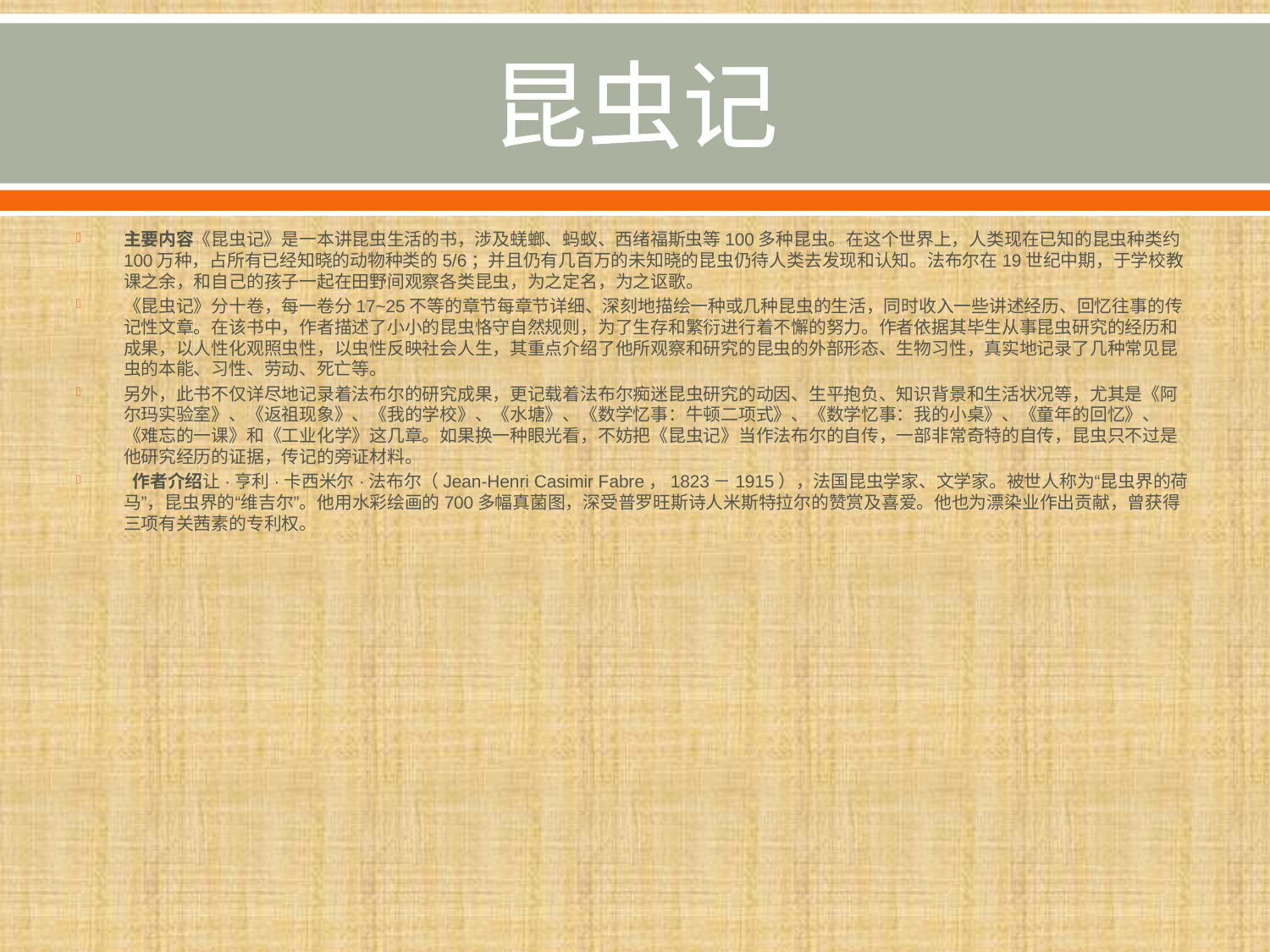

# 昆虫记
主要内容《昆虫记》是一本讲昆虫生活的书，涉及蜣螂、蚂蚁、西绪福斯虫等100多种昆虫。在这个世界上，人类现在已知的昆虫种类约100万种，占所有已经知晓的动物种类的5/6；并且仍有几百万的未知晓的昆虫仍待人类去发现和认知。法布尔在19世纪中期，于学校教课之余，和自己的孩子一起在田野间观察各类昆虫，为之定名，为之讴歌。
《昆虫记》分十卷，每一卷分17~25不等的章节每章节详细、深刻地描绘一种或几种昆虫的生活，同时收入一些讲述经历、回忆往事的传记性文章。在该书中，作者描述了小小的昆虫恪守自然规则，为了生存和繁衍进行着不懈的努力。作者依据其毕生从事昆虫研究的经历和成果，以人性化观照虫性，以虫性反映社会人生，其重点介绍了他所观察和研究的昆虫的外部形态、生物习性，真实地记录了几种常见昆虫的本能、习性、劳动、死亡等。
另外，此书不仅详尽地记录着法布尔的研究成果，更记载着法布尔痴迷昆虫研究的动因、生平抱负、知识背景和生活状况等，尤其是《阿尔玛实验室》、《返祖现象》、《我的学校》、《水塘》、《数学忆事：牛顿二项式》、《数学忆事：我的小桌》、《童年的回忆》、《难忘的一课》和《工业化学》这几章。如果换一种眼光看，不妨把《昆虫记》当作法布尔的自传，一部非常奇特的自传，昆虫只不过是他研究经历的证据，传记的旁证材料。
 作者介绍让·亨利·卡西米尔·法布尔（Jean-Henri Casimir Fabre，1823－1915），法国昆虫学家、文学家。被世人称为“昆虫界的荷马”，昆虫界的“维吉尔”。他用水彩绘画的700多幅真菌图，深受普罗旺斯诗人米斯特拉尔的赞赏及喜爱。他也为漂染业作出贡献，曾获得三项有关茜素的专利权。